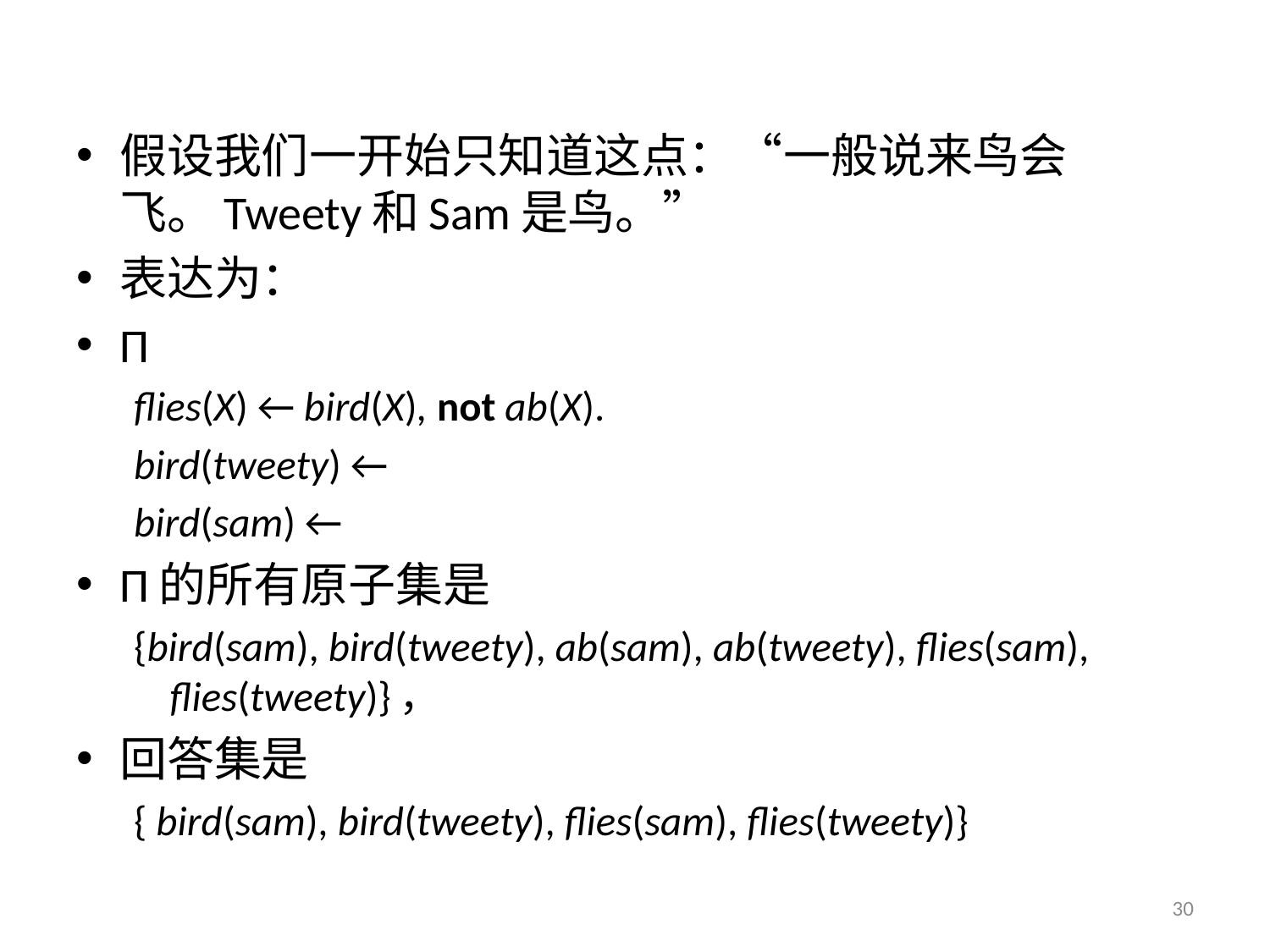

假设我们一开始只知道这点：“一般说来鸟会飞。Tweety和Sam是鸟。”
表达为：
Π
flies(X) ← bird(X), not ab(X).
bird(tweety) ←
bird(sam) ←
Π的所有原子集是
{bird(sam), bird(tweety), ab(sam), ab(tweety), flies(sam), flies(tweety)}，
回答集是
{ bird(sam), bird(tweety), flies(sam), flies(tweety)}
30